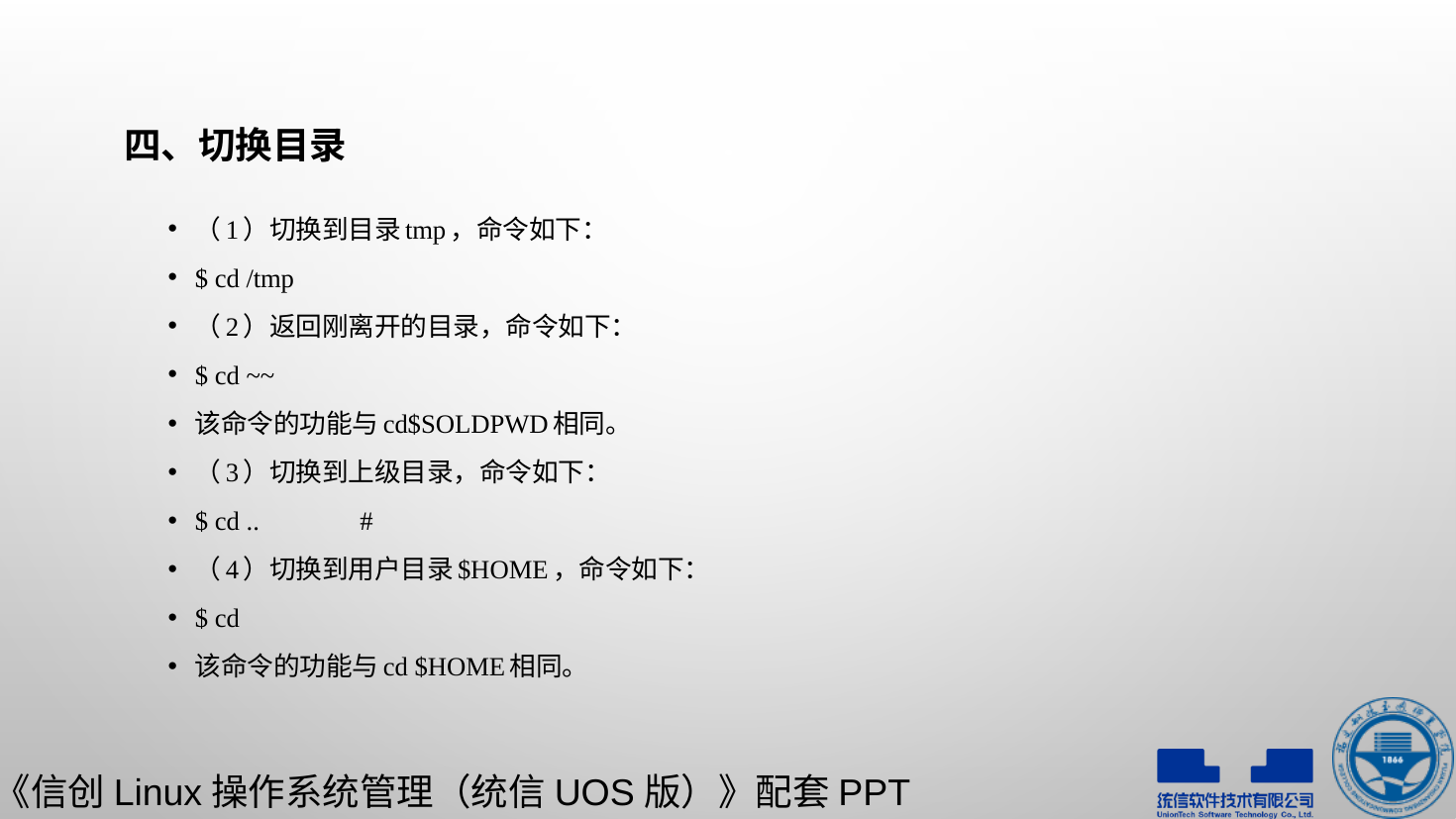

# 四、切换目录
（1）切换到目录tmp，命令如下：
$ cd /tmp
（2）返回刚离开的目录，命令如下：
$ cd ~~
该命令的功能与cd$SOLDPWD相同。
（3）切换到上级目录，命令如下：
$ cd ..						#
（4）切换到用户目录$HOME，命令如下：
$ cd
该命令的功能与cd $HOME相同。